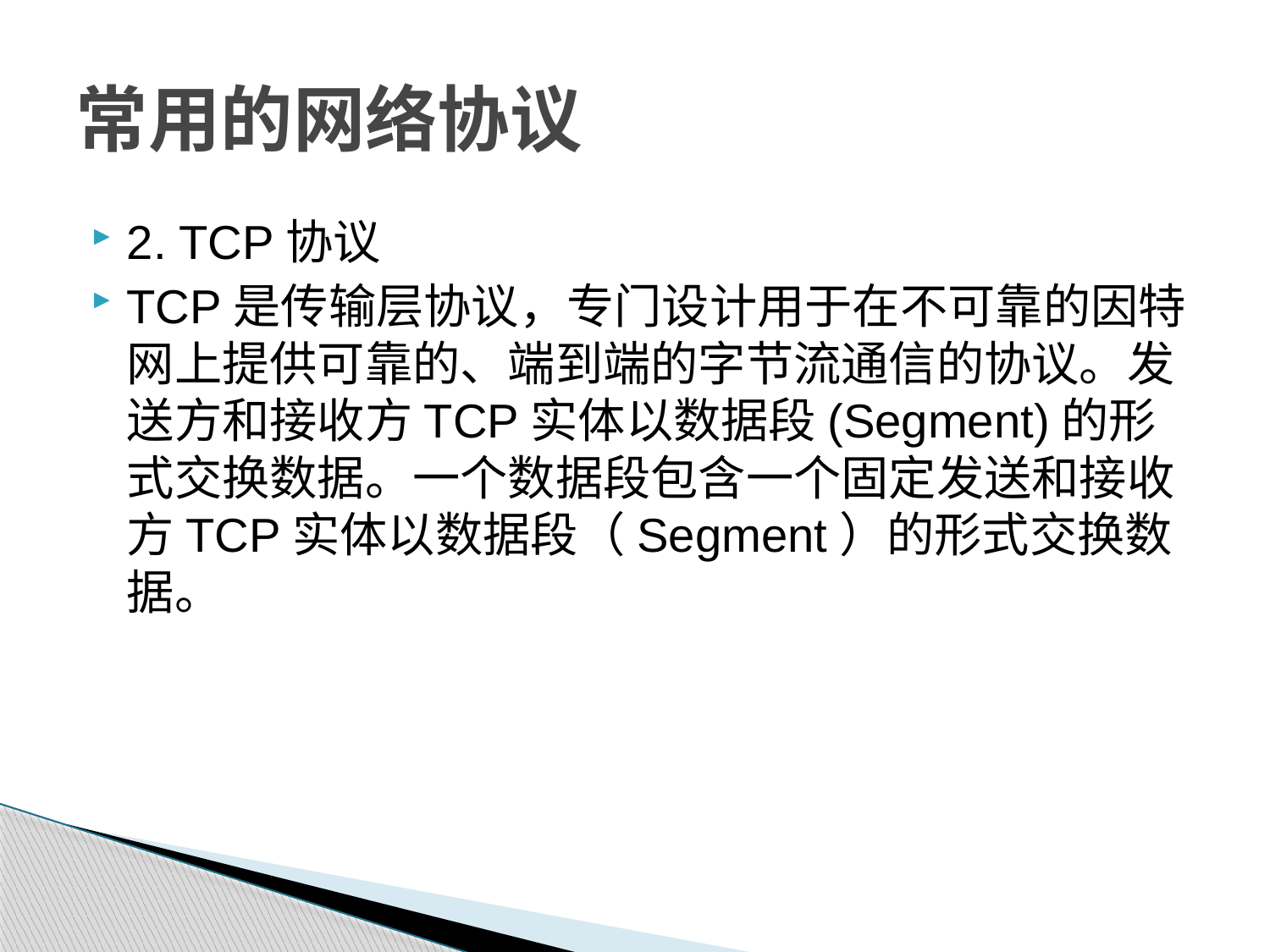

# 常用的网络协议
2. TCP协议
TCP是传输层协议，专门设计用于在不可靠的因特网上提供可靠的、端到端的字节流通信的协议。发送方和接收方TCP实体以数据段(Segment)的形式交换数据。一个数据段包含一个固定发送和接收方TCP实体以数据段（Segment）的形式交换数据。